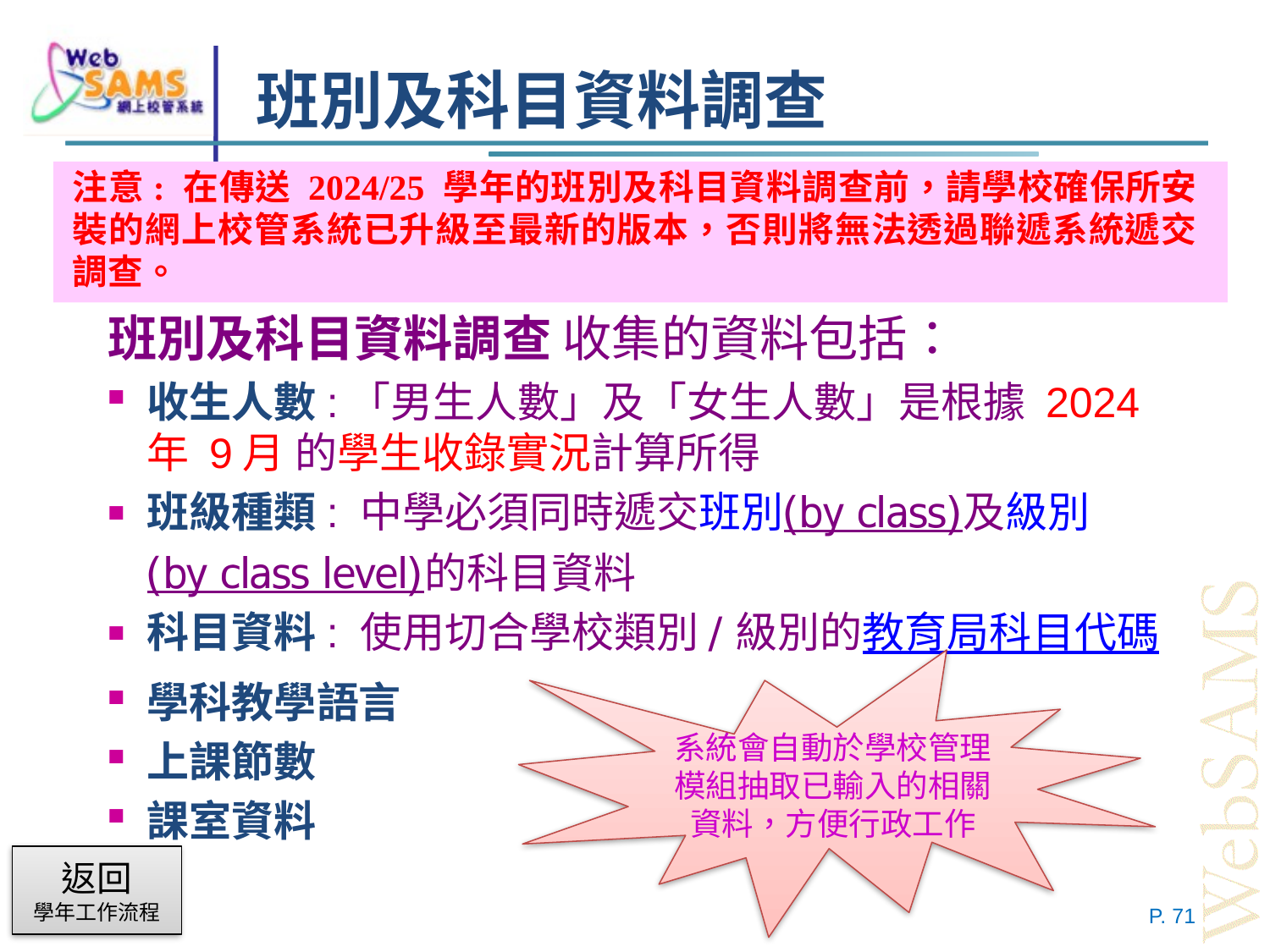

# 班別及科目資料調查

注意: 在傳送 2024/25 學年的班別及科目資料調查前，請學校確保所安裝的網上校管系統已升級至最新的版本，否則將無法透過聯遞系統遞交調查。

班別及科目資料調查 收集的資料包括：
收生人數:「男生人數」及「女生人數」是根據 2024 年 9月 的學生收錄實況計算所得
班級種類: 中學必須同時遞交班別(by class)及級別(by class level)的科目資料
科目資料: 使用切合學校類別/級別的教育局科目代碼
學科教學語言
上課節數
課室資料
系統會自動於學校管理模組抽取已輸入的相關資料，方便行政工作
返回
學年工作流程
P. 71